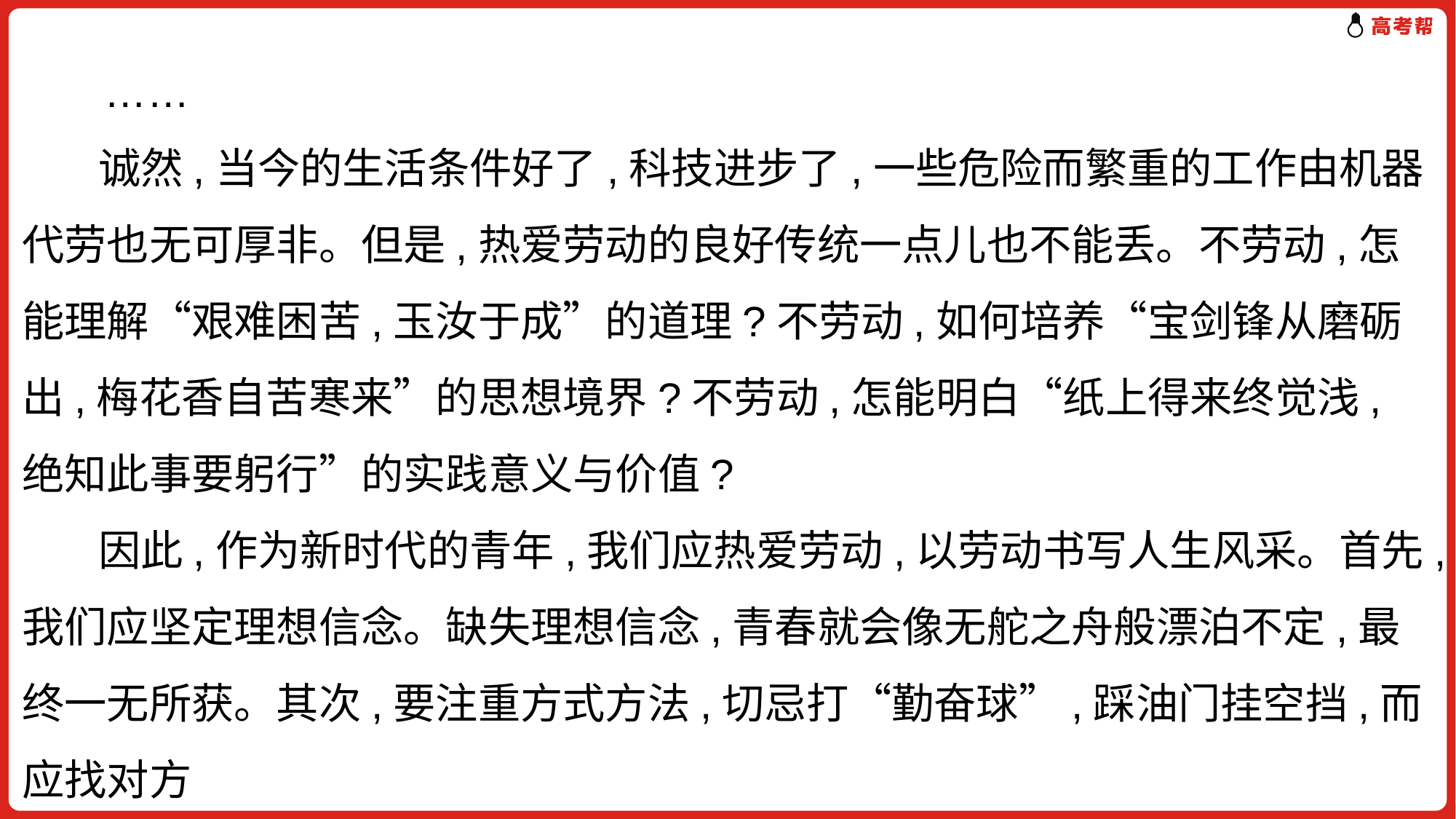

……
       诚然,当今的生活条件好了,科技进步了,一些危险而繁重的工作由机器代劳也无可厚非。但是,热爱劳动的良好传统一点儿也不能丢。不劳动,怎能理解“艰难困苦,玉汝于成”的道理?不劳动,如何培养“宝剑锋从磨砺出,梅花香自苦寒来”的思想境界?不劳动,怎能明白“纸上得来终觉浅,绝知此事要躬行”的实践意义与价值?
       因此,作为新时代的青年,我们应热爱劳动,以劳动书写人生风采。首先,我们应坚定理想信念。缺失理想信念,青春就会像无舵之舟般漂泊不定,最终一无所获。其次,要注重方式方法,切忌打“勤奋球”,踩油门挂空挡,而应找对方